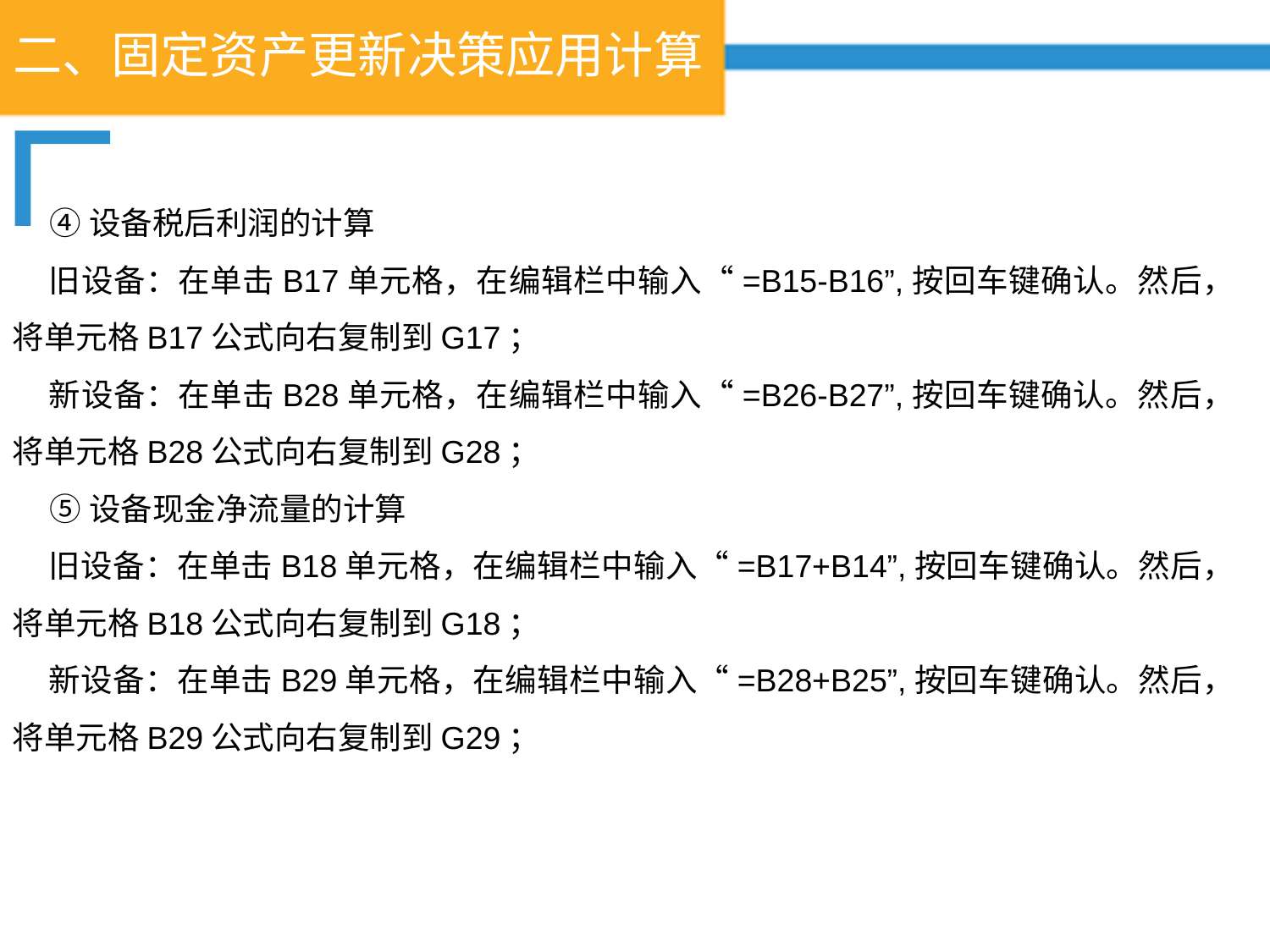

# 二、固定资产更新决策应用计算

④设备税后利润的计算
旧设备：在单击B17单元格，在编辑栏中输入“=B15-B16”,按回车键确认。然后，将单元格B17公式向右复制到G17；
新设备：在单击B28单元格，在编辑栏中输入“=B26-B27”,按回车键确认。然后，将单元格B28公式向右复制到G28；
⑤设备现金净流量的计算
旧设备：在单击B18单元格，在编辑栏中输入“=B17+B14”,按回车键确认。然后，将单元格B18公式向右复制到G18；
新设备：在单击B29单元格，在编辑栏中输入“=B28+B25”,按回车键确认。然后，将单元格B29公式向右复制到G29；